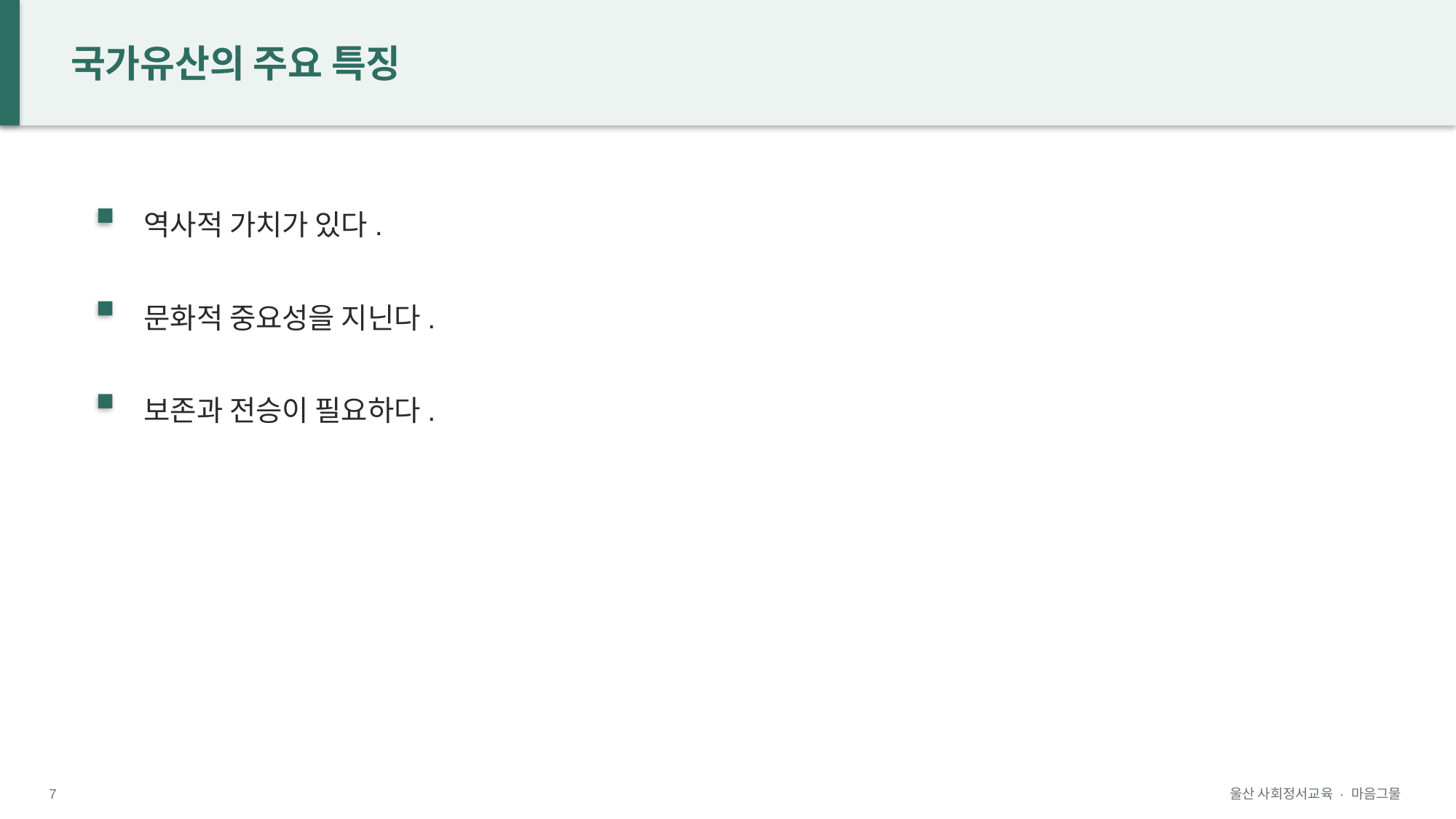

국가유산의 주요 특징
역사적 가치가 있다.

문화적 중요성을 지닌다.

보존과 전승이 필요하다.

7
울산 사회정서교육 · 마음그물